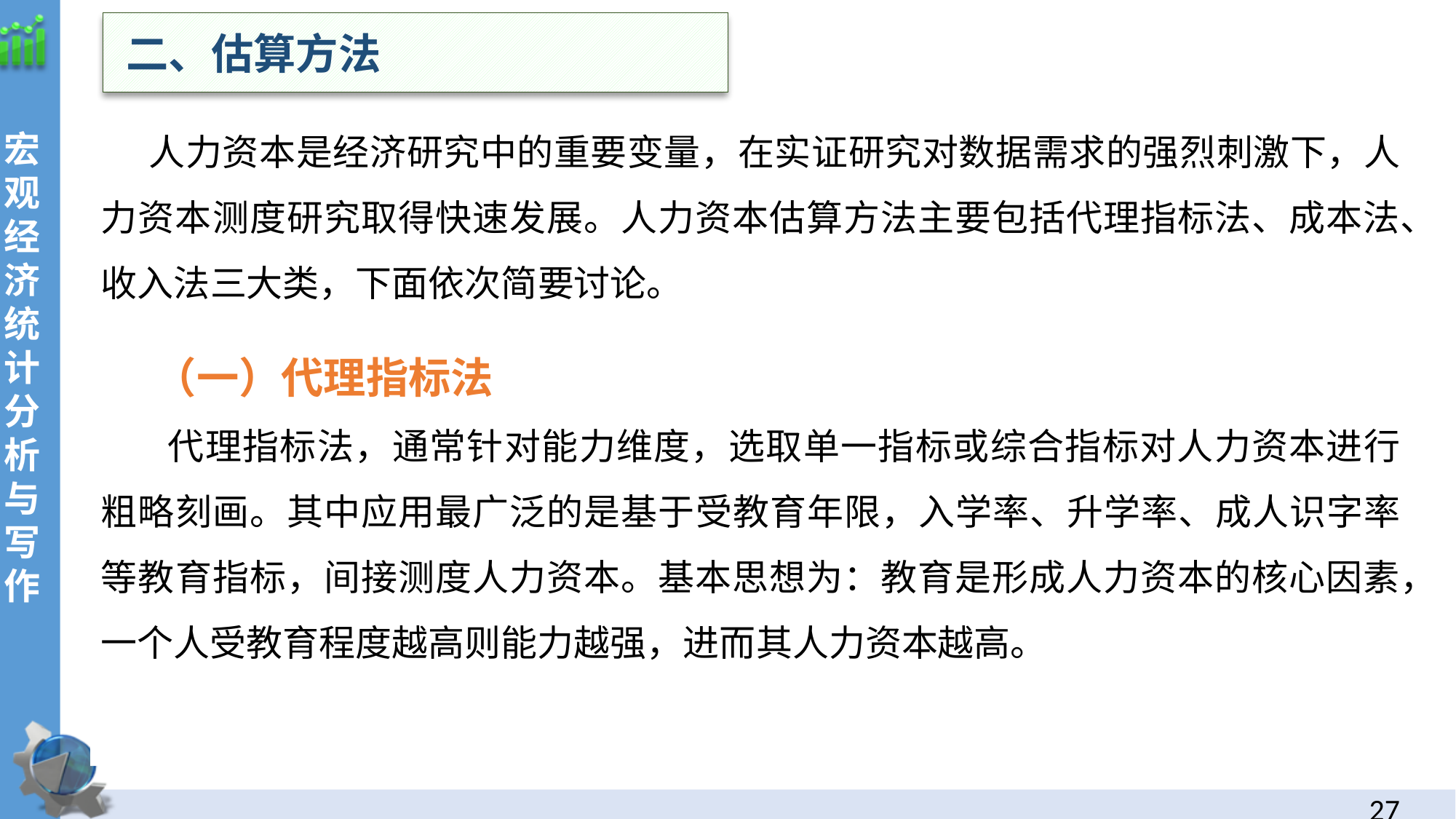

二、估算方法
     人力资本是经济研究中的重要变量，在实证研究对数据需求的强烈刺激下，人力资本测度研究取得快速发展。人力资本估算方法主要包括代理指标法、成本法、收入法三大类，下面依次简要讨论。
      （一）代理指标法
代理指标法，通常针对能力维度，选取单一指标或综合指标对人力资本进行粗略刻画。其中应用最广泛的是基于受教育年限，入学率、升学率、成人识字率等教育指标，间接测度人力资本。基本思想为：教育是形成人力资本的核心因素，一个人受教育程度越高则能力越强，进而其人力资本越高。

27